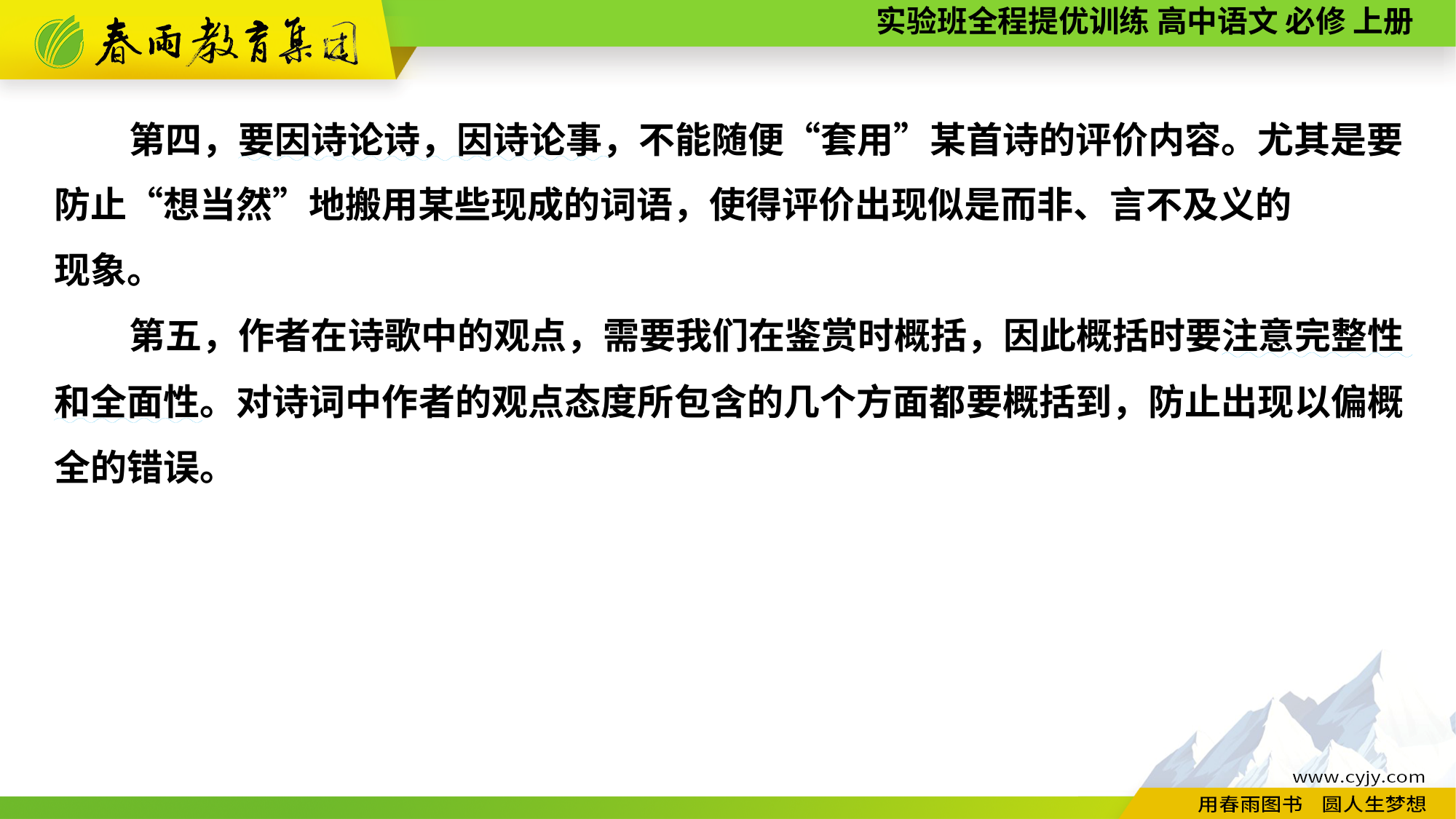

第四，要因诗论诗，因诗论事，不能随便“套用”某首诗的评价内容。尤其是要防止“想当然”地搬用某些现成的词语，使得评价出现似是而非、言不及义的
现象。
第五，作者在诗歌中的观点，需要我们在鉴赏时概括，因此概括时要注意完整性和全面性。对诗词中作者的观点态度所包含的几个方面都要概括到，防止出现以偏概全的错误。